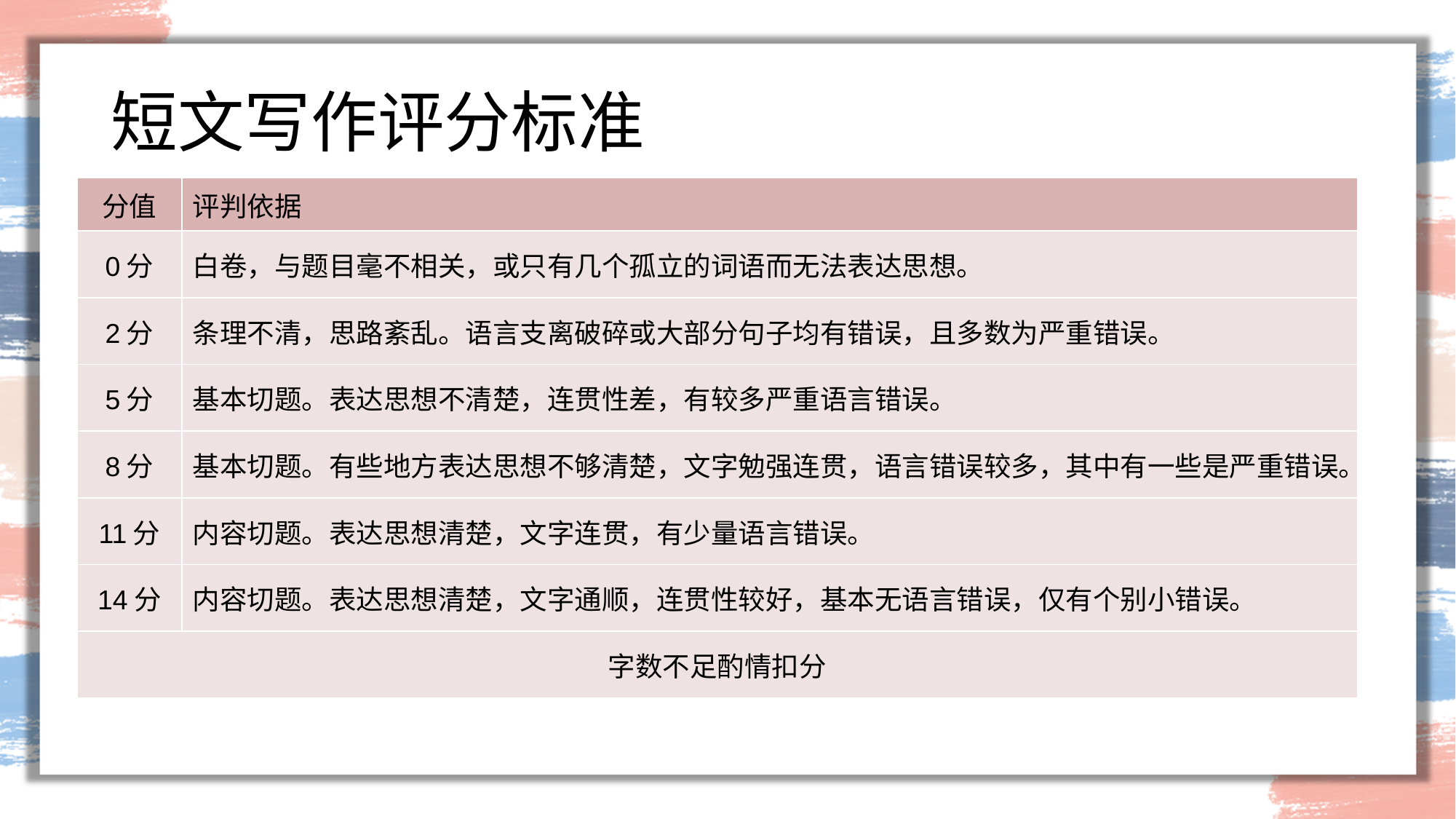

# 短文写作评分标准
| 分值 | 评判依据 |
| --- | --- |
| 0分 | 白卷，与题目毫不相关，或只有几个孤立的词语而无法表达思想。 |
| 2分 | 条理不清，思路紊乱。语言支离破碎或大部分句子均有错误，且多数为严重错误。 |
| 5分 | 基本切题。表达思想不清楚，连贯性差，有较多严重语言错误。 |
| 8分 | 基本切题。有些地方表达思想不够清楚，文字勉强连贯，语言错误较多，其中有一些是严重错误。 |
| 11分 | 内容切题。表达思想清楚，文字连贯，有少量语言错误。 |
| 14分 | 内容切题。表达思想清楚，文字通顺，连贯性较好，基本无语言错误，仅有个别小错误。 |
| 字数不足酌情扣分 |  |